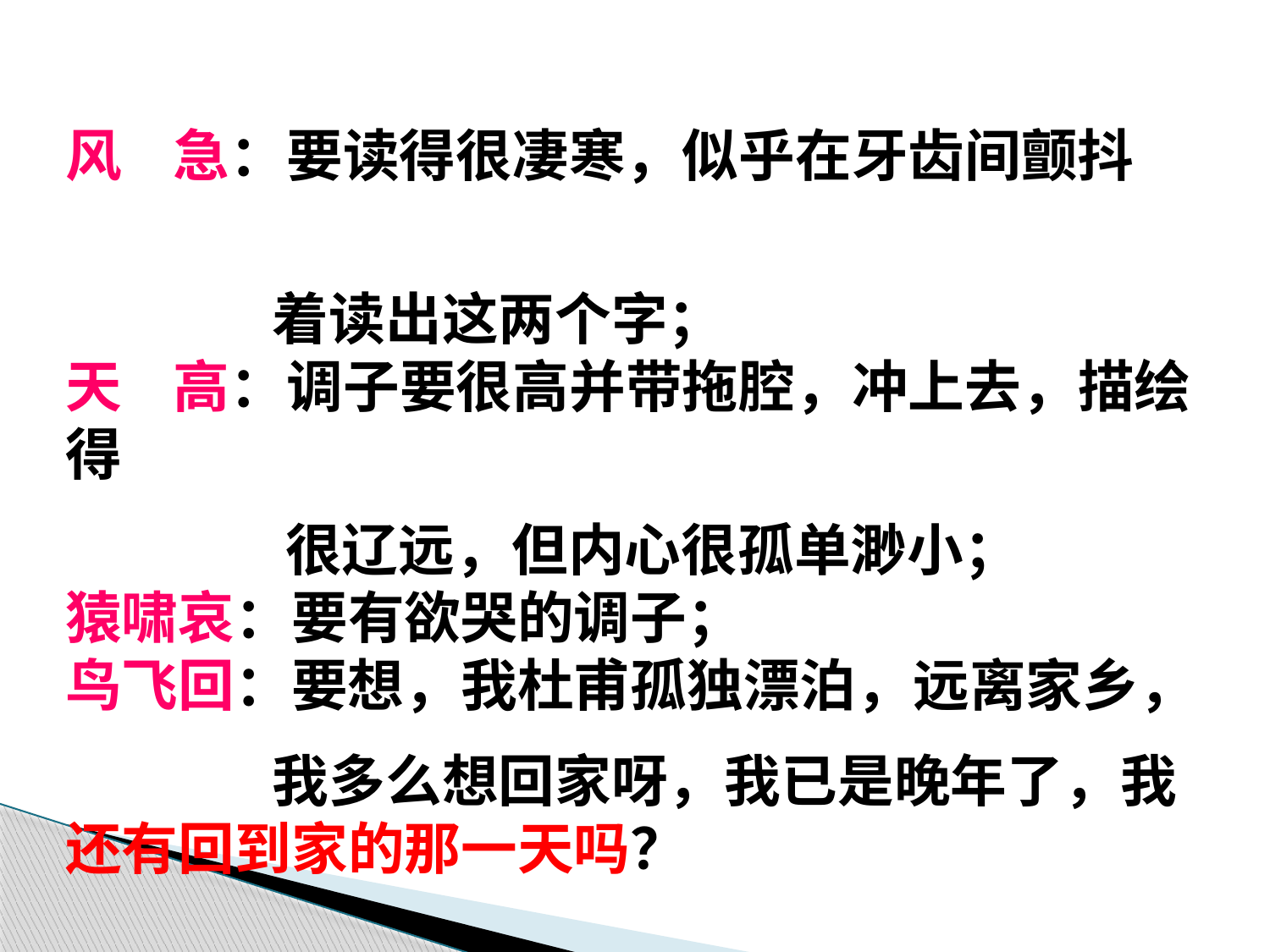

风    急：要读得很凄寒，似乎在牙齿间颤抖
               着读出这两个字；
天    高：调子要很高并带拖腔，冲上去，描绘得
                很辽远，但内心很孤单渺小；
猿啸哀：要有欲哭的调子；
鸟飞回：要想，我杜甫孤独漂泊，远离家乡，
               我多么想回家呀，我已是晚年了，我还有回到家的那一天吗？